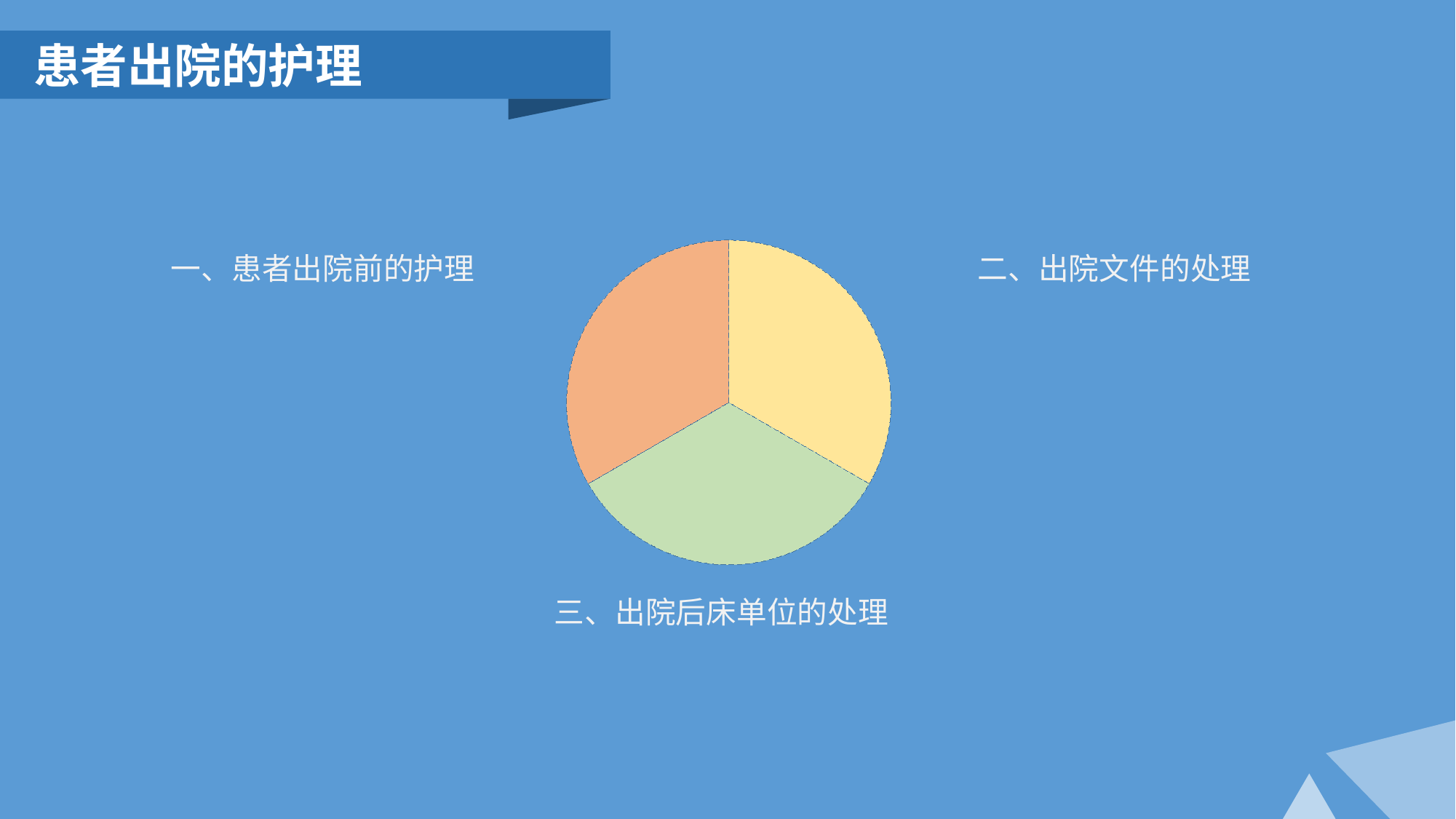

患者出院的护理

一、患者出院前的护理
二、出院文件的处理

三、出院后床单位的处理